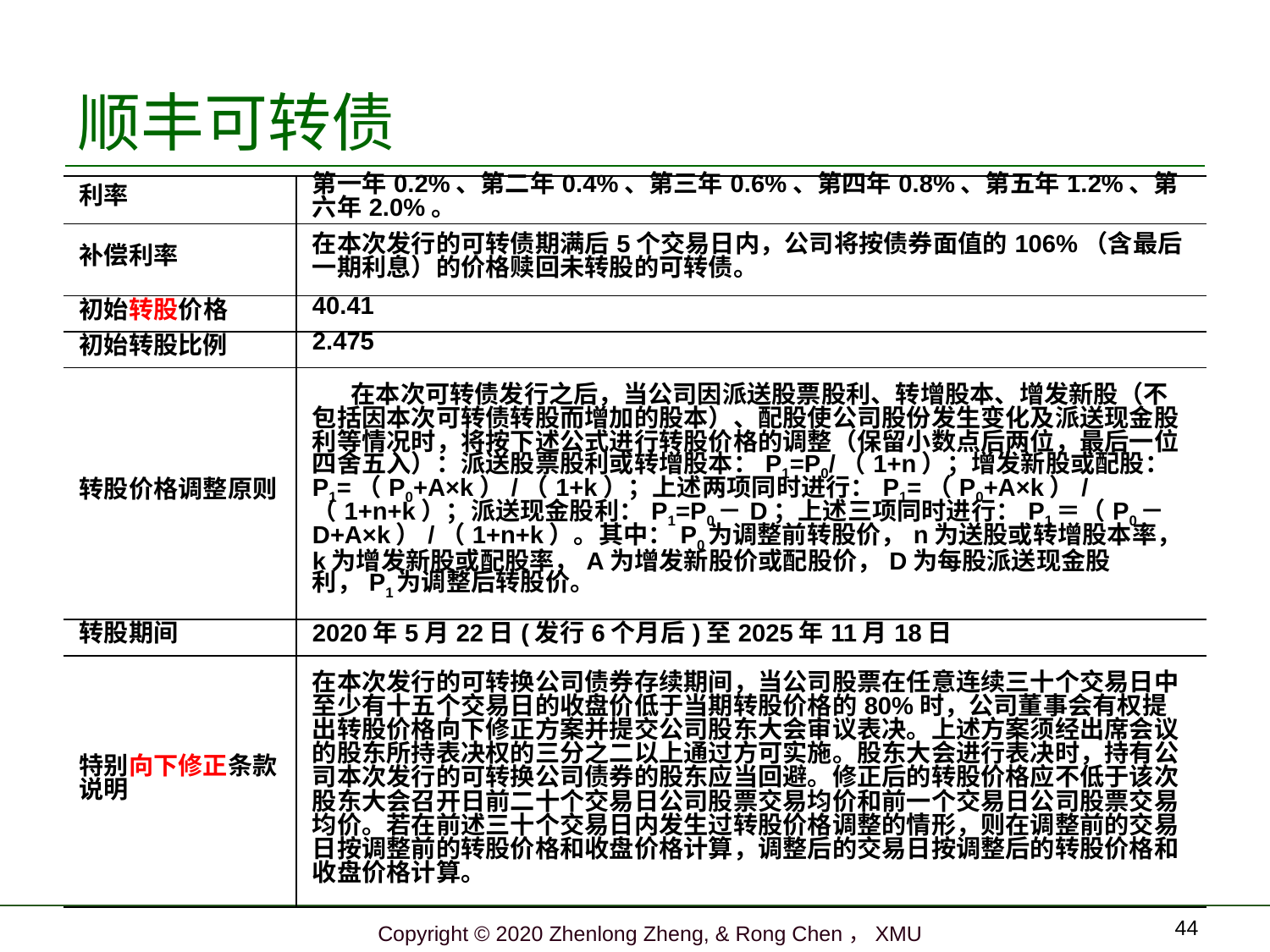

# 顺丰可转债
| 利率 | 第一年0.2%、第二年0.4%、第三年0.6%、第四年0.8%、第五年1.2%、第六年2.0%。 |
| --- | --- |
| 补偿利率 | 在本次发行的可转债期满后5个交易日内，公司将按债券面值的106%（含最后一期利息）的价格赎回未转股的可转债。 |
| 初始转股价格 | 40.41 |
| 初始转股比例 | 2.475 |
| 转股价格调整原则 | 在本次可转债发行之后，当公司因派送股票股利、转增股本、增发新股（不包括因本次可转债转股而增加的股本）、配股使公司股份发生变化及派送现金股利等情况时，将按下述公式进行转股价格的调整（保留小数点后两位，最后一位四舍五入）：派送股票股利或转增股本：P1=P0/（1+n）；增发新股或配股：P1=（P0+A×k）/（1+k）；上述两项同时进行：P1=（P0+A×k）/（1+n+k）；派送现金股利：P1=P0－D；上述三项同时进行：P1＝（P0－D+A×k）/（1+n+k）。其中：P0为调整前转股价，n为送股或转增股本率，k为增发新股或配股率，A为增发新股价或配股价，D为每股派送现金股利，P1为调整后转股价。 |
| 转股期间 | 2020年5月22日(发行6个月后)至2025年11月18日 |
| 特别向下修正条款说明 | 在本次发行的可转换公司债券存续期间，当公司股票在任意连续三十个交易日中至少有十五个交易日的收盘价低于当期转股价格的80%时，公司董事会有权提出转股价格向下修正方案并提交公司股东大会审议表决。上述方案须经出席会议的股东所持表决权的三分之二以上通过方可实施。股东大会进行表决时，持有公司本次发行的可转换公司债券的股东应当回避。修正后的转股价格应不低于该次股东大会召开日前二十个交易日公司股票交易均价和前一个交易日公司股票交易均价。若在前述三十个交易日内发生过转股价格调整的情形，则在调整前的交易日按调整前的转股价格和收盘价格计算，调整后的交易日按调整后的转股价格和收盘价格计算。 |
44